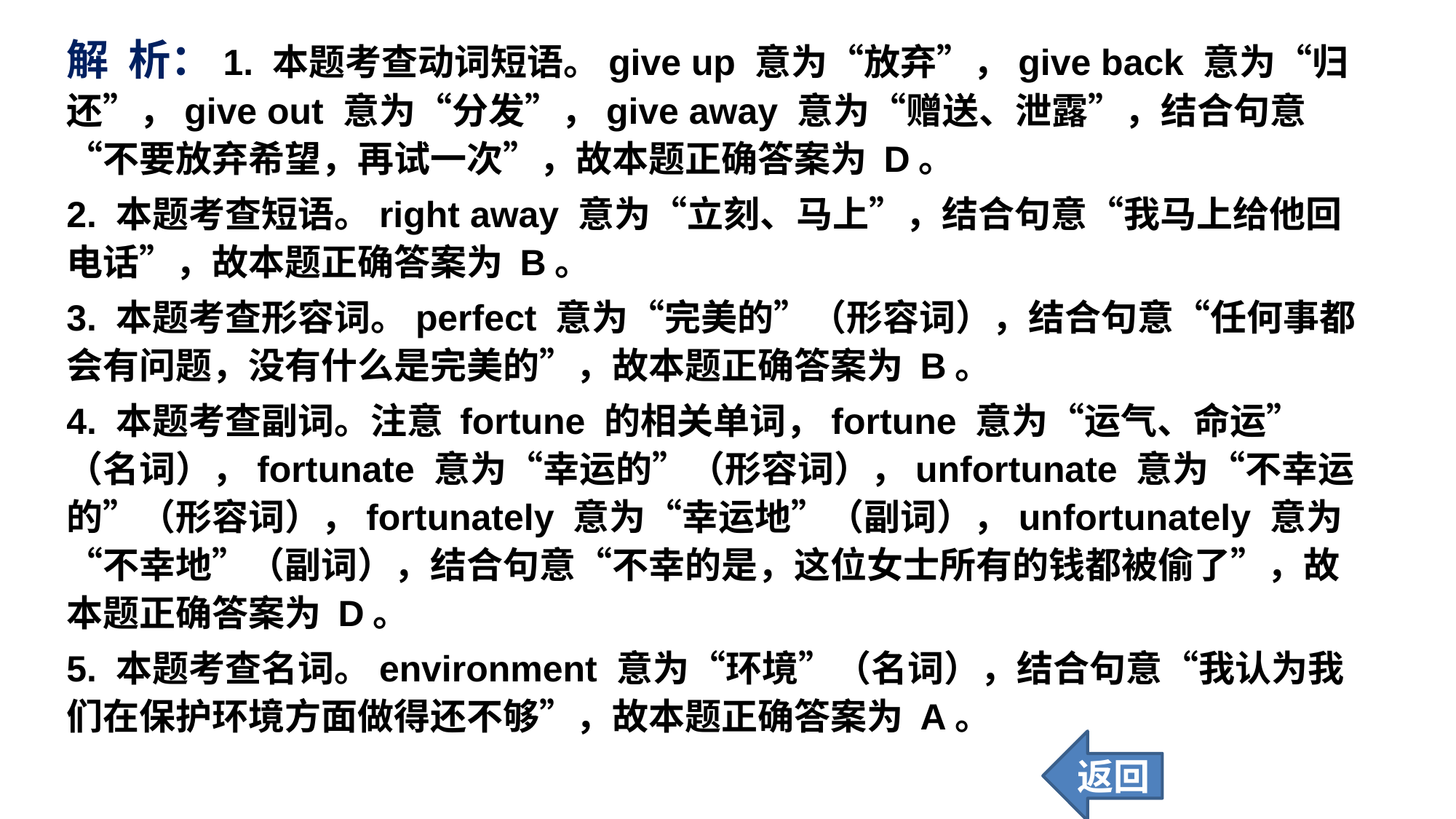

解  析：1. 本题考查动词短语。give up 意为“放弃”，give back 意为“归还”，give out 意为“分发”，give away 意为“赠送、泄露”，结合句意“不要放弃希望，再试一次”，故本题正确答案为 D。
2. 本题考查短语。right away 意为“立刻、马上”，结合句意“我马上给他回电话”，故本题正确答案为 B。
3. 本题考查形容词。perfect 意为“完美的”（形容词），结合句意“任何事都会有问题，没有什么是完美的”，故本题正确答案为 B。
4. 本题考查副词。注意 fortune 的相关单词，fortune 意为“运气、命运”（名词），fortunate 意为“幸运的”（形容词），unfortunate 意为“不幸运的”（形容词），fortunately 意为“幸运地”（副词），unfortunately 意为“不幸地”（副词），结合句意“不幸的是，这位女士所有的钱都被偷了”，故本题正确答案为 D。
5. 本题考查名词。environment 意为“环境”（名词），结合句意“我认为我们在保护环境方面做得还不够”，故本题正确答案为 A。

返回
48